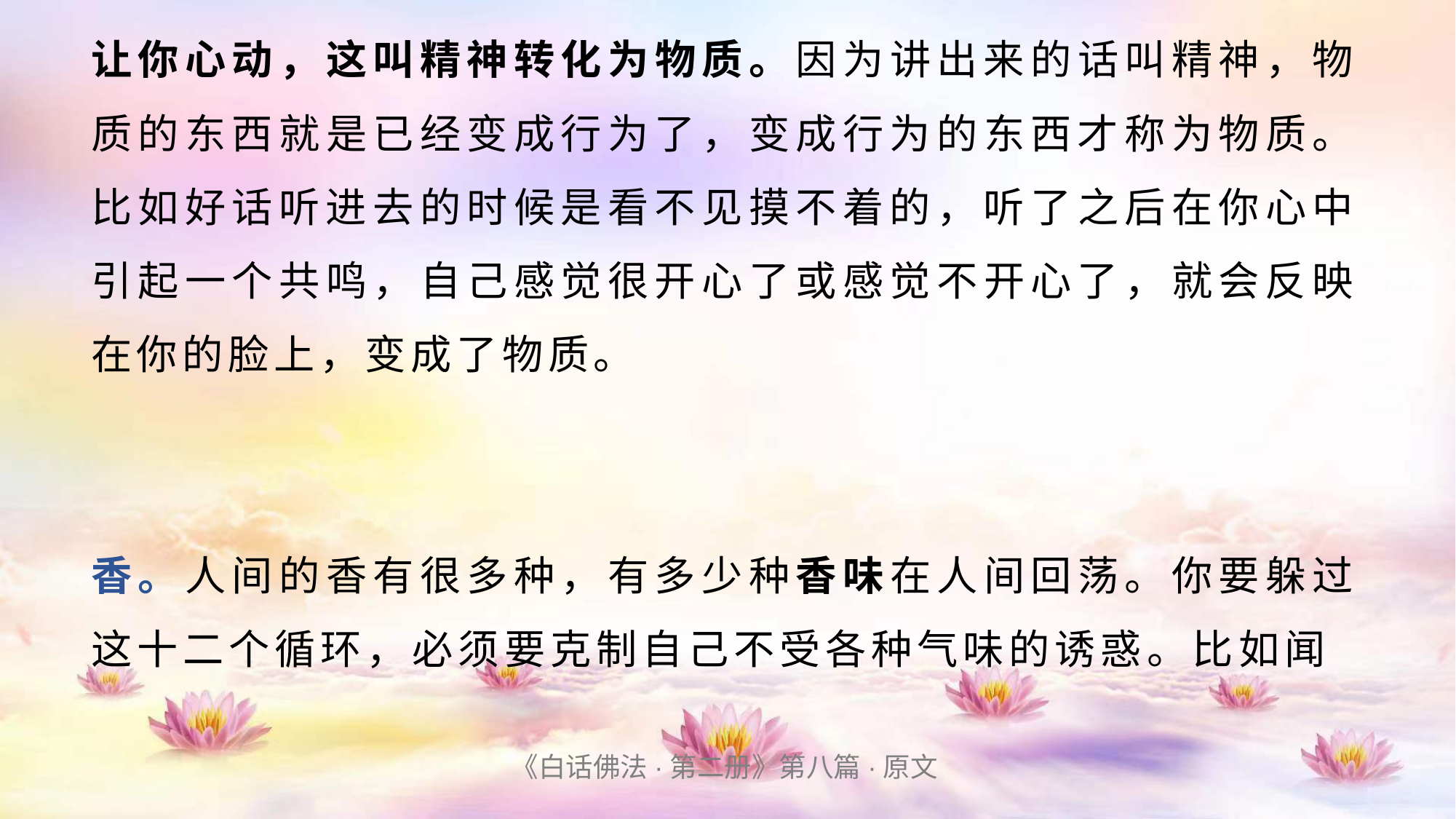

# 让你心动，这叫精神转化为物质。因为讲出来的话叫精神，物质的东西就是已经变成行为了，变成行为的东西才称为物质。比如好话听进去的时候是看不见摸不着的，听了之后在你心中引起一个共鸣，自己感觉很开心了或感觉不开心了，就会反映在你的脸上，变成了物质。 香。人间的香有很多种，有多少种香味在人间回荡。你要躲过这十二个循环，必须要克制自己不受各种气味的诱惑。比如闻
《白话佛法·第二册》第八篇·原文